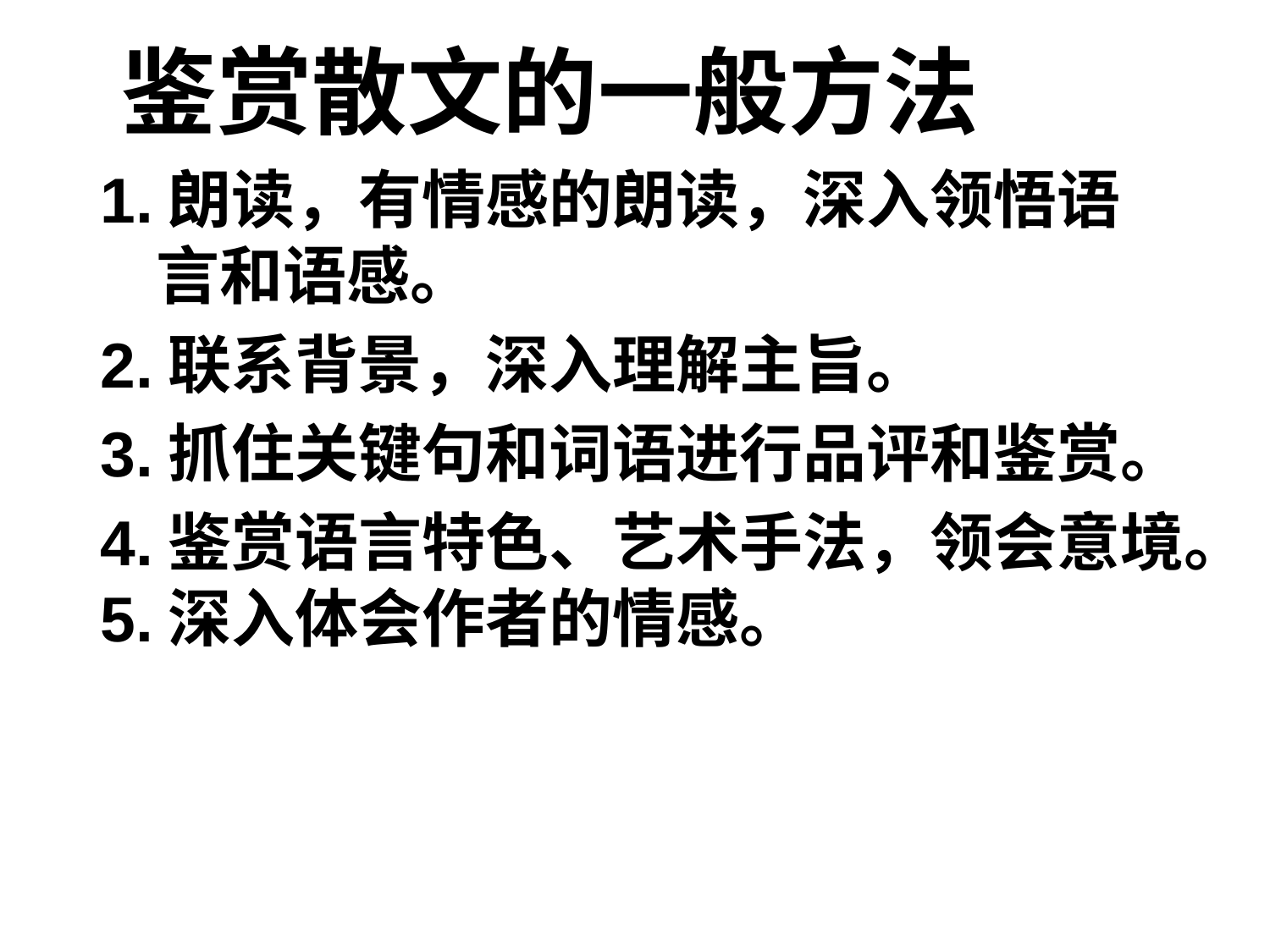

鉴赏散文的一般方法
     1.朗读，有情感的朗读，深入领悟语                    言和语感。
     2.联系背景，深入理解主旨。
     3.抓住关键句和词语进行品评和鉴赏。
     4.鉴赏语言特色、艺术手法，领会意境。
     5.深入体会作者的情感。